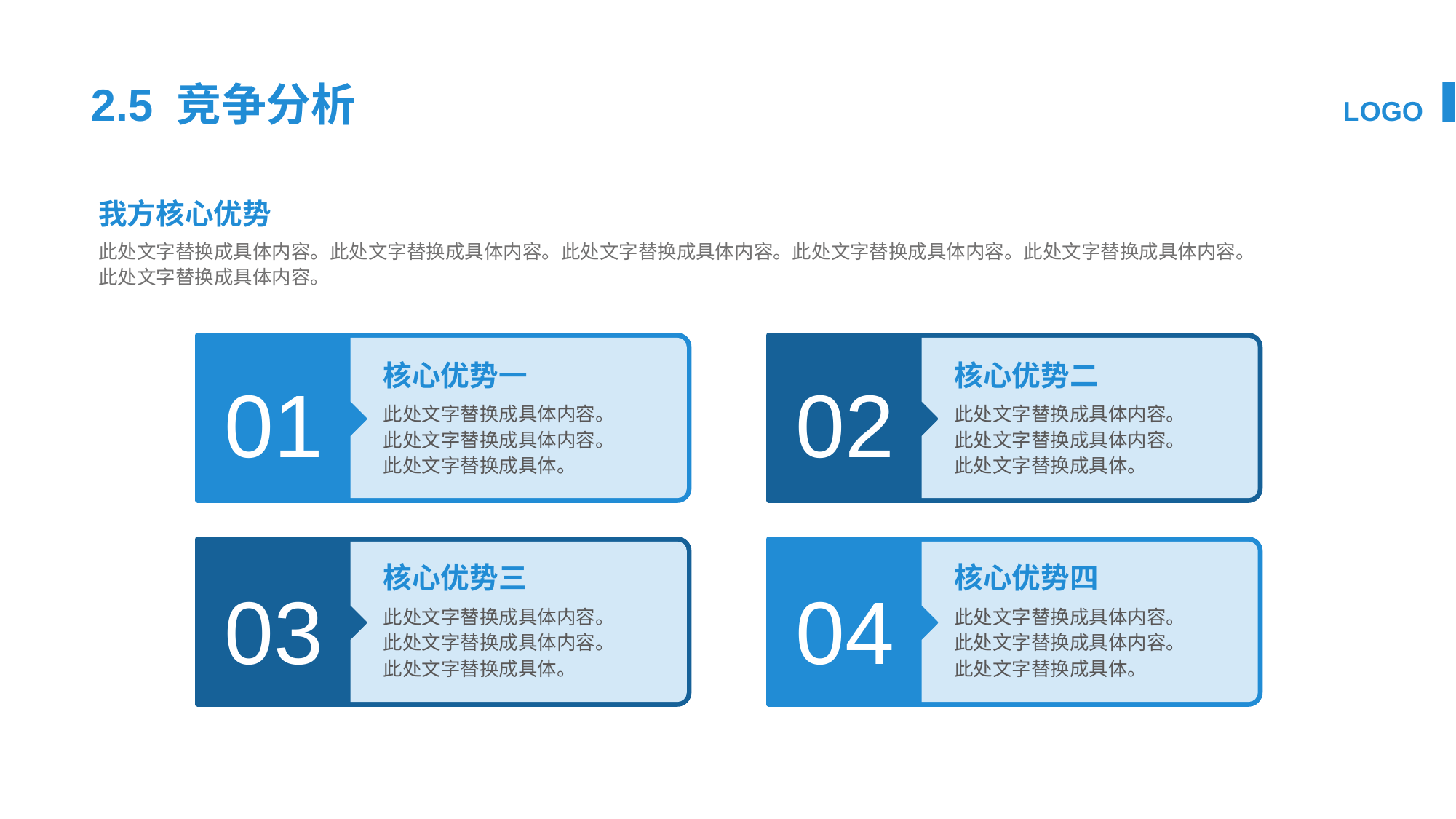

2.5 竞争分析
我方核心优势
此处文字替换成具体内容。此处文字替换成具体内容。此处文字替换成具体内容。此处文字替换成具体内容。此处文字替换成具体内容。
此处文字替换成具体内容。

核心优势一
此处文字替换成具体内容。
此处文字替换成具体内容。
此处文字替换成具体。
01

核心优势二
此处文字替换成具体内容。
此处文字替换成具体内容。
此处文字替换成具体。
02

核心优势三
此处文字替换成具体内容。
此处文字替换成具体内容。
此处文字替换成具体。
03

核心优势四
此处文字替换成具体内容。
此处文字替换成具体内容。
此处文字替换成具体。
04